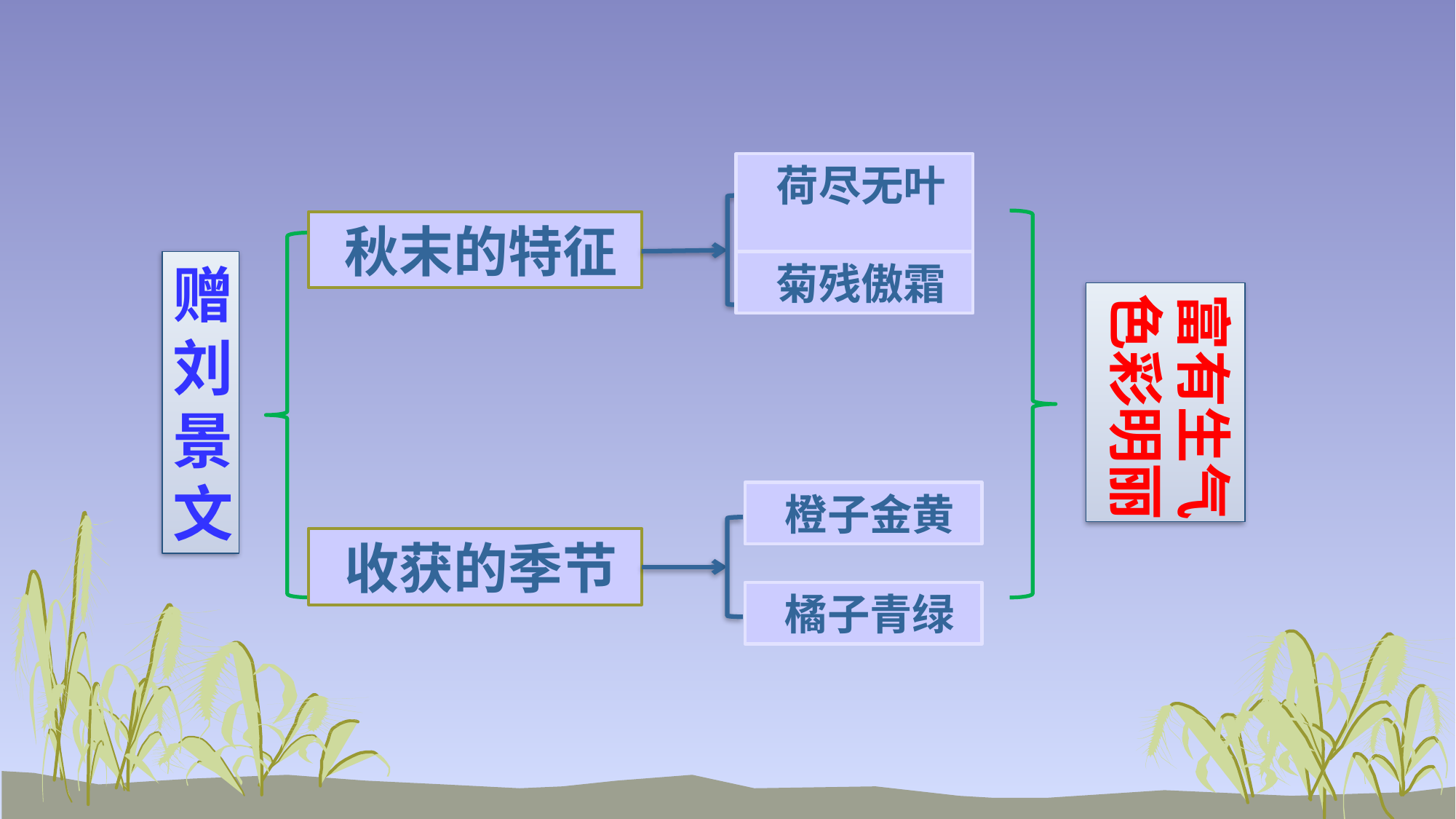

荷尽无叶

富有生气
色彩明丽
 秋末的特征

赠刘景文
  菊残傲霜
  橙子金黄

 收获的季节
  橘子青绿